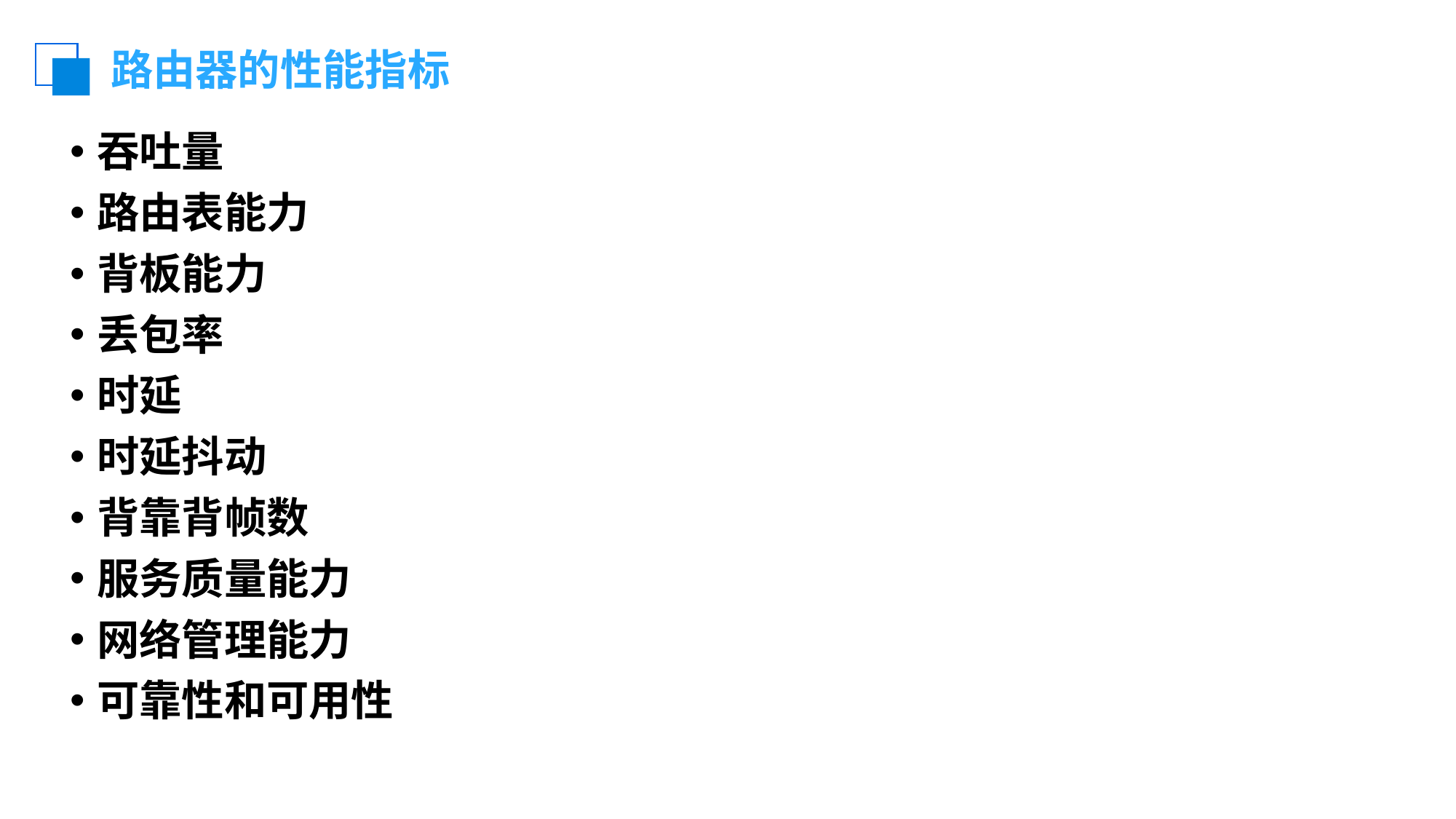

# 路由器的性能指标
吞吐量
路由表能力
背板能力
丢包率
时延
时延抖动
背靠背帧数
服务质量能力
网络管理能力
可靠性和可用性